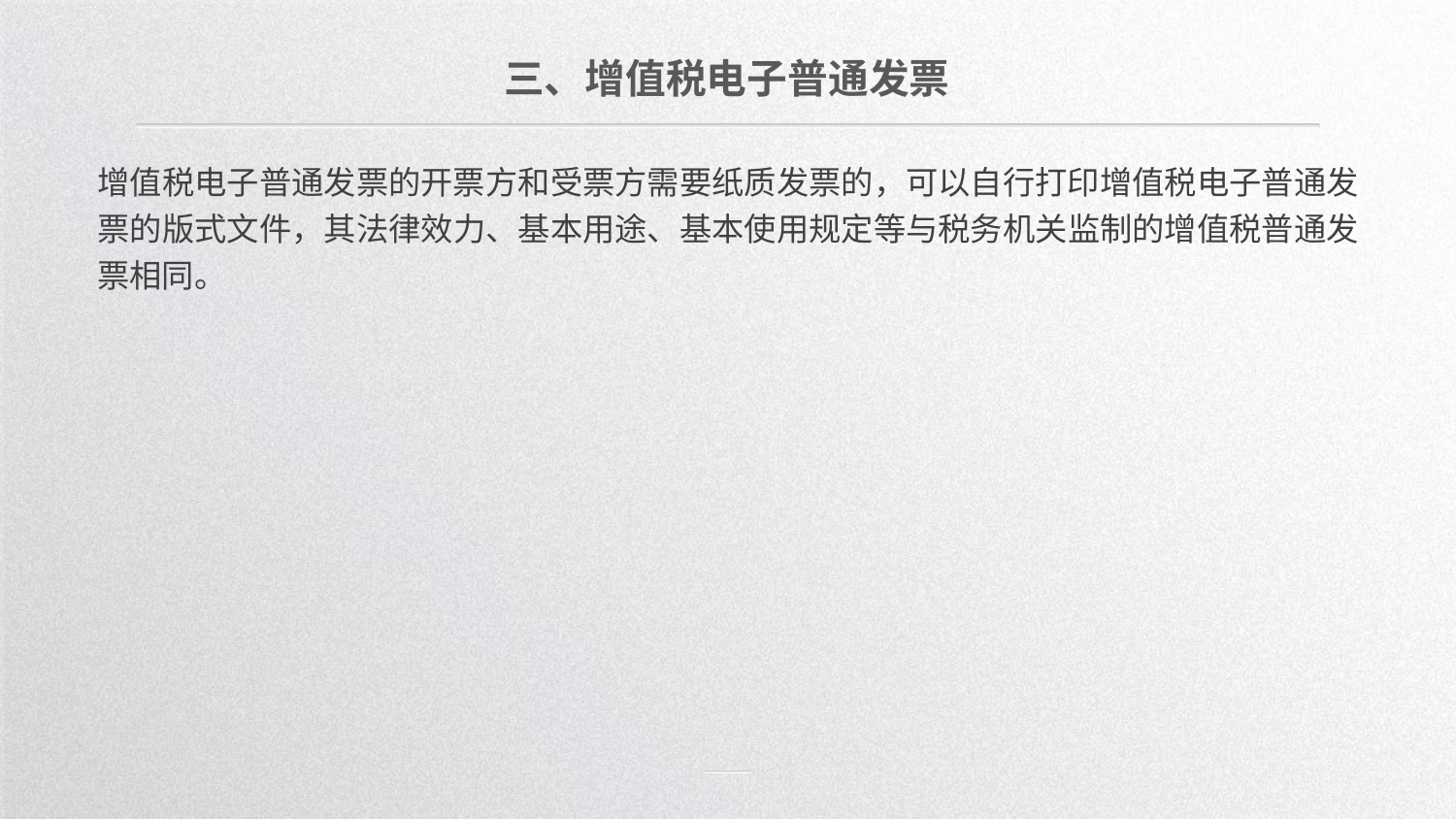

三、增值税电子普通发票
增值税电子普通发票的开票方和受票方需要纸质发票的，可以自行打印增值税电子普通发票的版式文件，其法律效力、基本用途、基本使用规定等与税务机关监制的增值税普通发票相同。